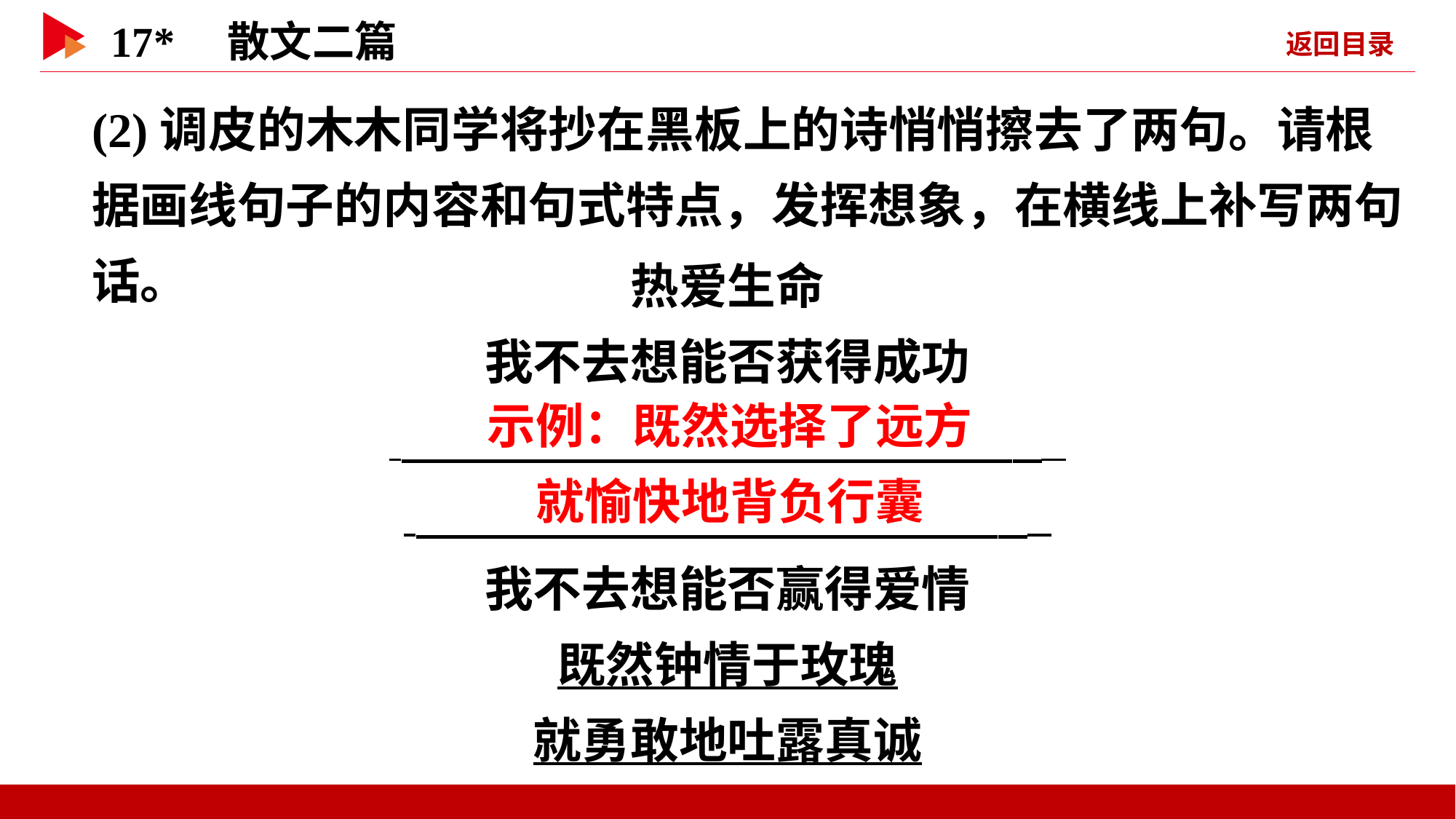

(2)调皮的木木同学将抄在黑板上的诗悄悄擦去了两句。请根据画线句子的内容和句式特点，发挥想象，在横线上补写两句话。
热爱生命
我不去想能否获得成功
                      _
                     _
我不去想能否赢得爱情
既然钟情于玫瑰
就勇敢地吐露真诚
 示例：既然选择了远方
 就愉快地背负行囊